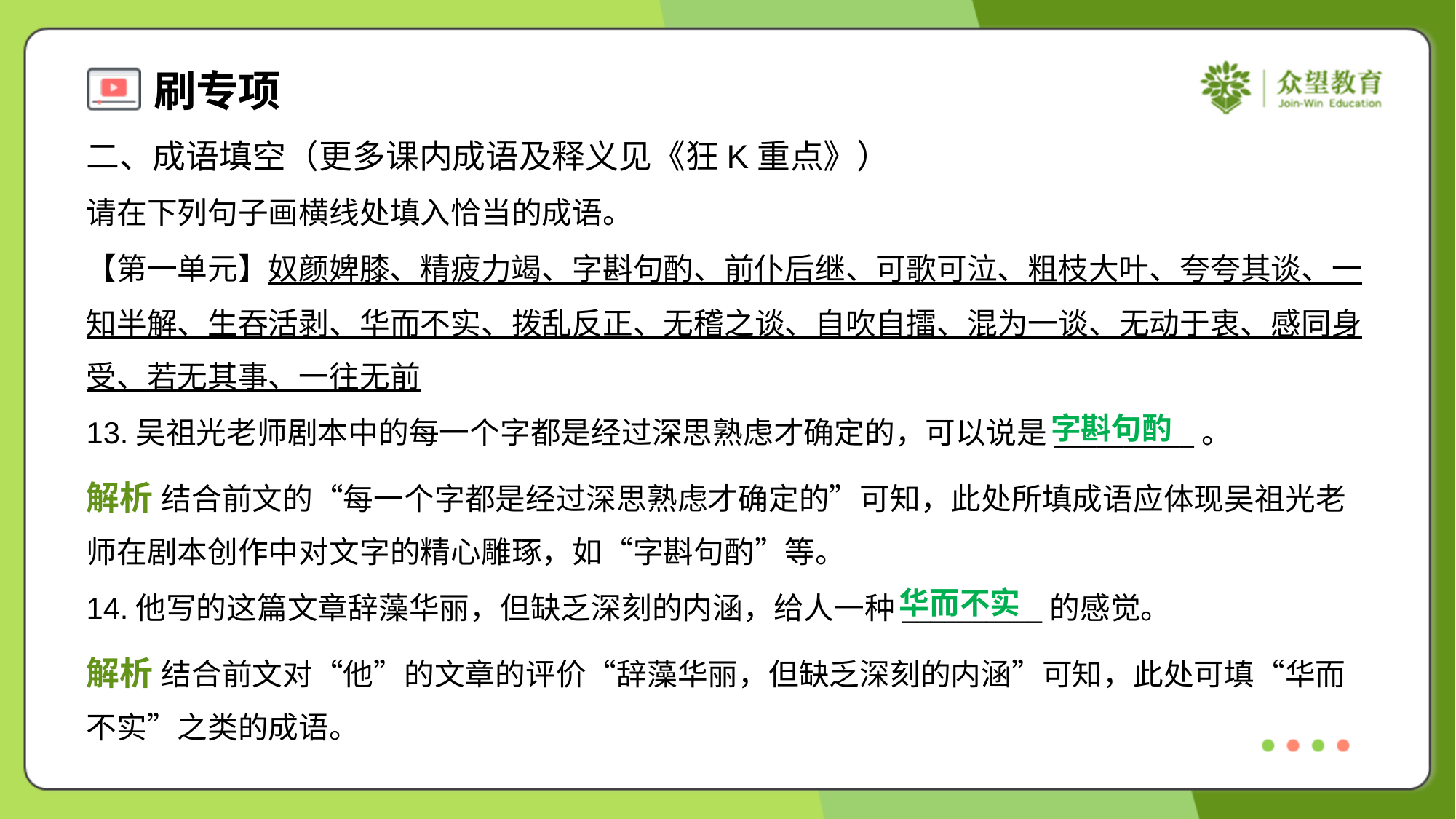

二、成语填空（更多课内成语及释义见《狂K重点》）
请在下列句子画横线处填入恰当的成语。
【第一单元】奴颜婢膝、精疲力竭、字斟句酌、前仆后继、可歌可泣、粗枝大叶、夸夸其谈、一
知半解、生吞活剥、华而不实、拨乱反正、无稽之谈、自吹自擂、混为一谈、无动于衷、感同身
受、若无其事、一往无前
字斟句酌
13.吴祖光老师剧本中的每一个字都是经过深思熟虑才确定的，可以说是__________。
解析 结合前文的“每一个字都是经过深思熟虑才确定的”可知，此处所填成语应体现吴祖光老
师在剧本创作中对文字的精心雕琢，如“字斟句酌”等。
华而不实
14.他写的这篇文章辞藻华丽，但缺乏深刻的内涵，给人一种__________的感觉。
解析 结合前文对“他”的文章的评价“辞藻华丽，但缺乏深刻的内涵”可知，此处可填“华而
不实”之类的成语。